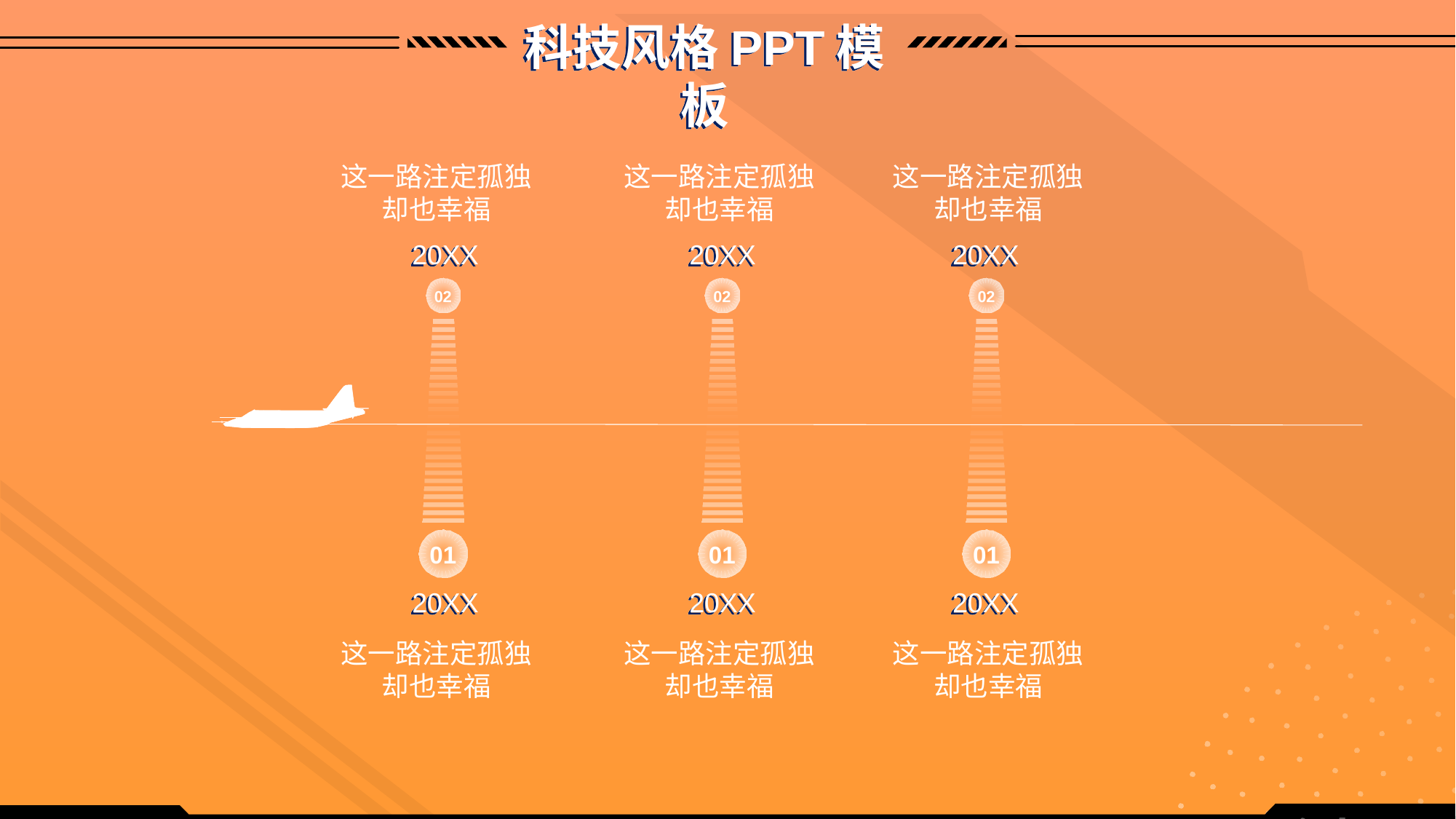

科技风格PPT模板

这一路注定孤独
却也幸福
这一路注定孤独
却也幸福
这一路注定孤独
却也幸福
20XX
20XX
20XX

02

02

02

01

01

01
20XX
20XX
20XX
这一路注定孤独
却也幸福
这一路注定孤独
却也幸福
这一路注定孤独
却也幸福